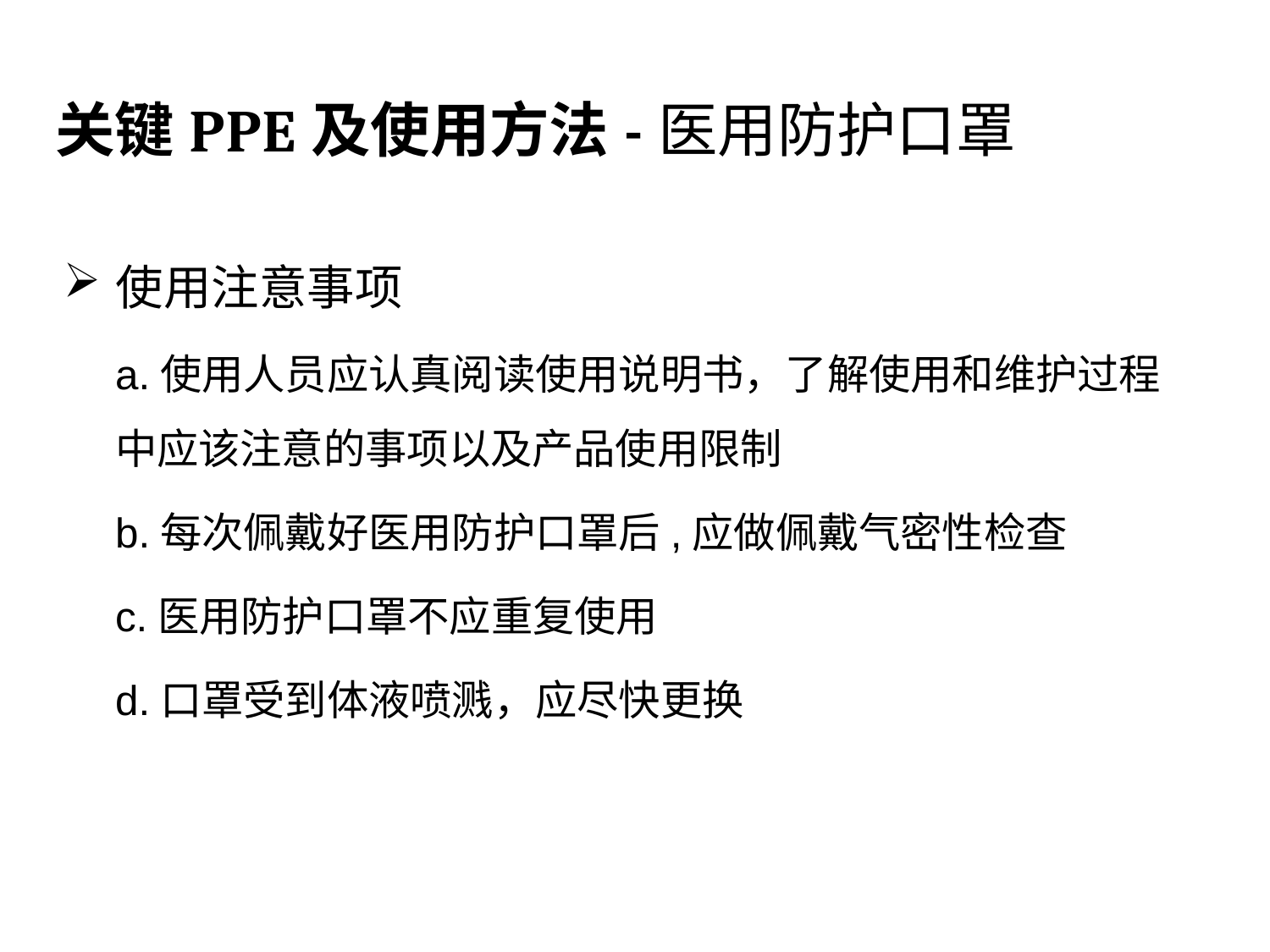

# 关键PPE及使用方法-医用防护口罩
使用注意事项
a.使用人员应认真阅读使用说明书，了解使用和维护过程中应该注意的事项以及产品使用限制
b.每次佩戴好医用防护口罩后,应做佩戴气密性检查
c.医用防护口罩不应重复使用
d.口罩受到体液喷溅，应尽快更换